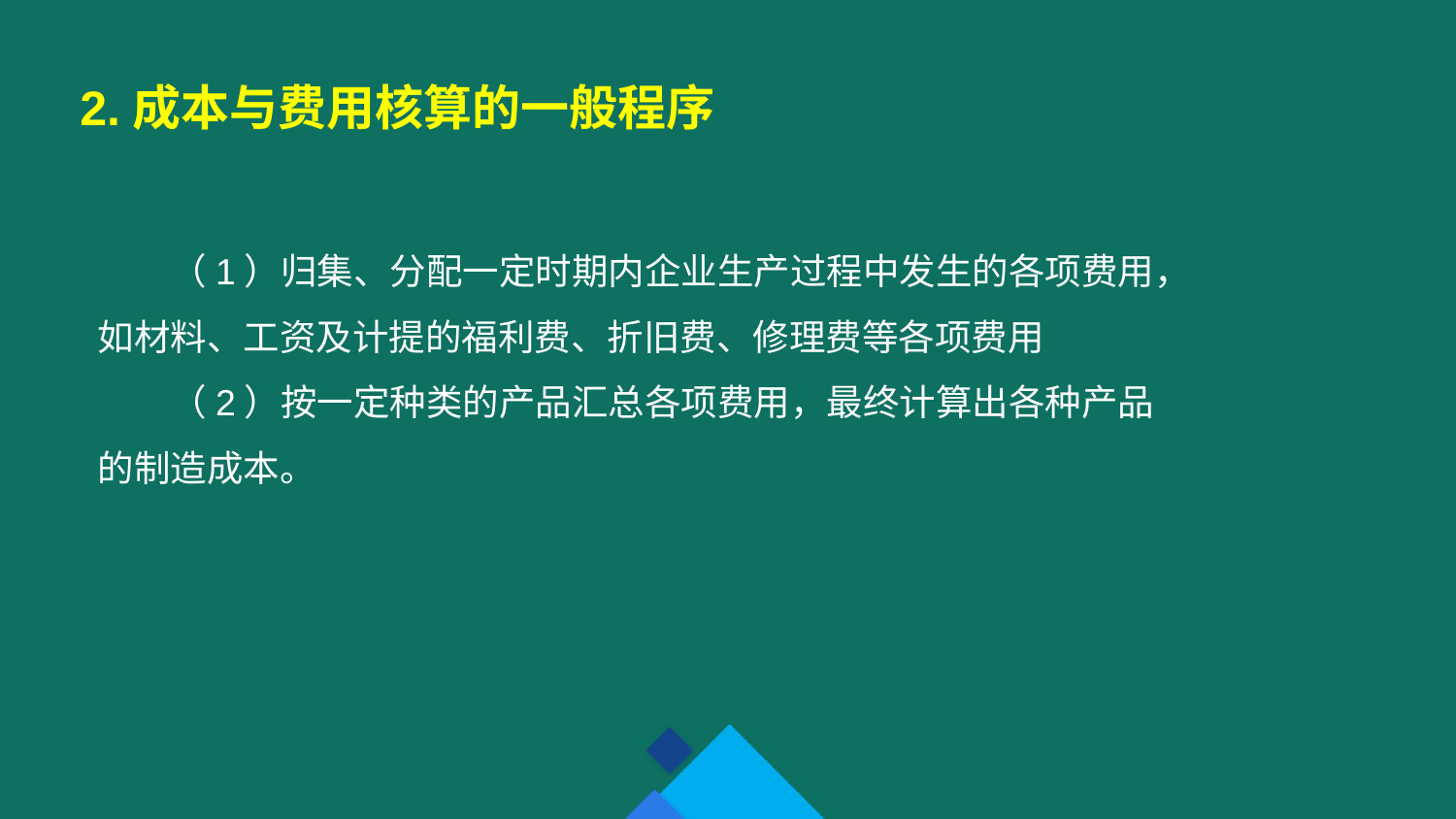

2.成本与费用核算的一般程序
（1）归集、分配一定时期内企业生产过程中发生的各项费用，如材料、工资及计提的福利费、折旧费、修理费等各项费用
（2）按一定种类的产品汇总各项费用，最终计算出各种产品的制造成本。